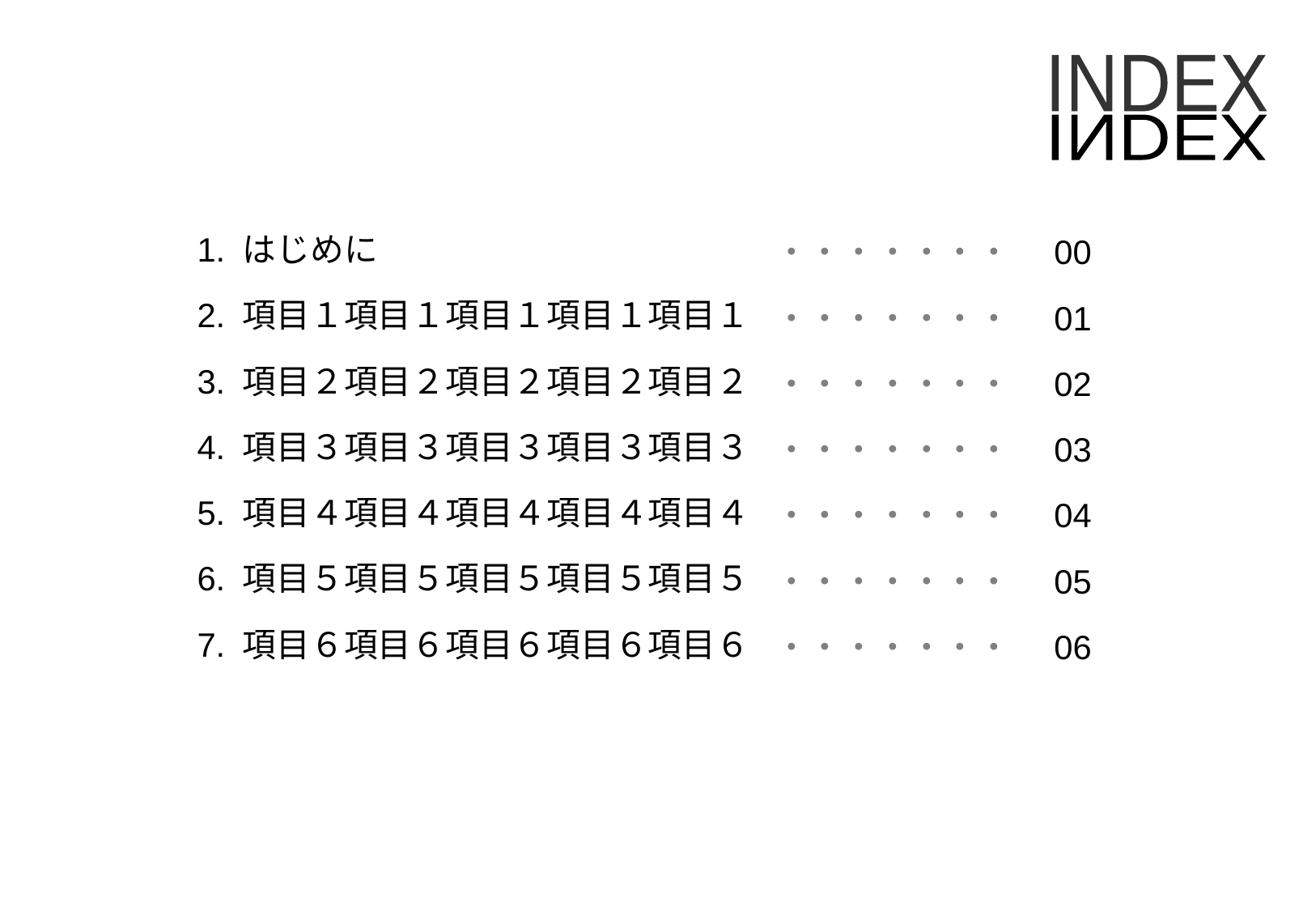

INDEX
INDEX
はじめに
項目１項目１項目１項目１項目１
項目２項目２項目２項目２項目２
項目３項目３項目３項目３項目３
項目４項目４項目４項目４項目４
項目５項目５項目５項目５項目５
項目６項目６項目６項目６項目６
・・・・・・・
・・・・・・・
・・・・・・・
・・・・・・・
・・・・・・・
・・・・・・・
・・・・・・・
00
01
02
03
04
05
06